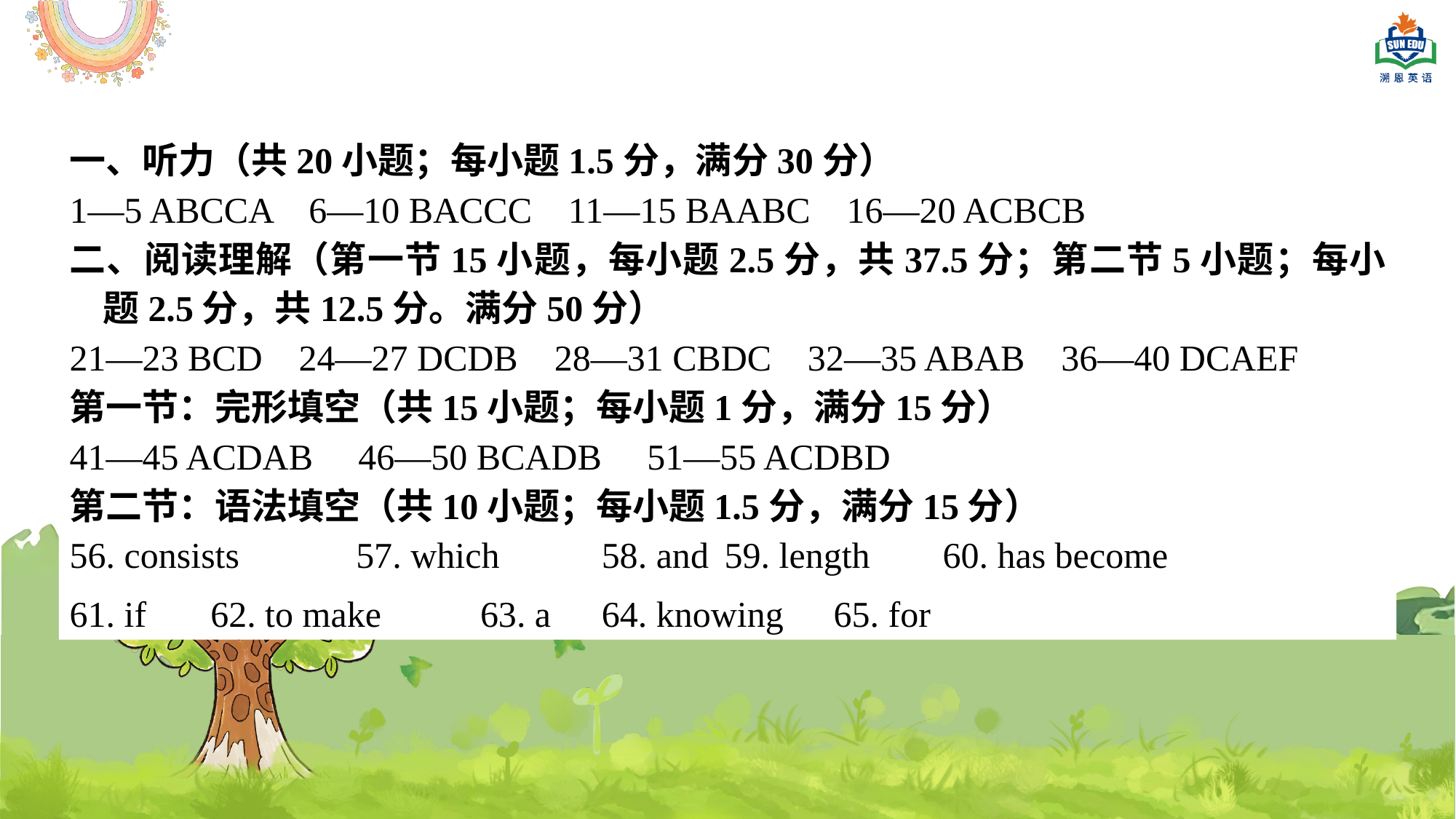

一、听力（共20小题；每小题1.5分，满分30分）
1—5 ABCCA    6—10 BACCC    11—15 BAABC    16—20 ACBCB
二、阅读理解（第一节15小题，每小题2.5分，共37.5分；第二节5小题；每小题2.5分，共12.5分。满分50分）
21—23 BCD    24—27 DCDB    28—31 CBDC    32—35 ABAB    36—40 DCAEF
第一节：完形填空（共15小题；每小题1分，满分15分）
41—45 ACDAB     46—50 BCADB     51—55 ACDBD
第二节：语法填空（共10小题；每小题1.5分，满分15分）
56. consists	57. which	58. and	59. length	60. has become
61. if	62. to make	63. a	64. knowing	65. for